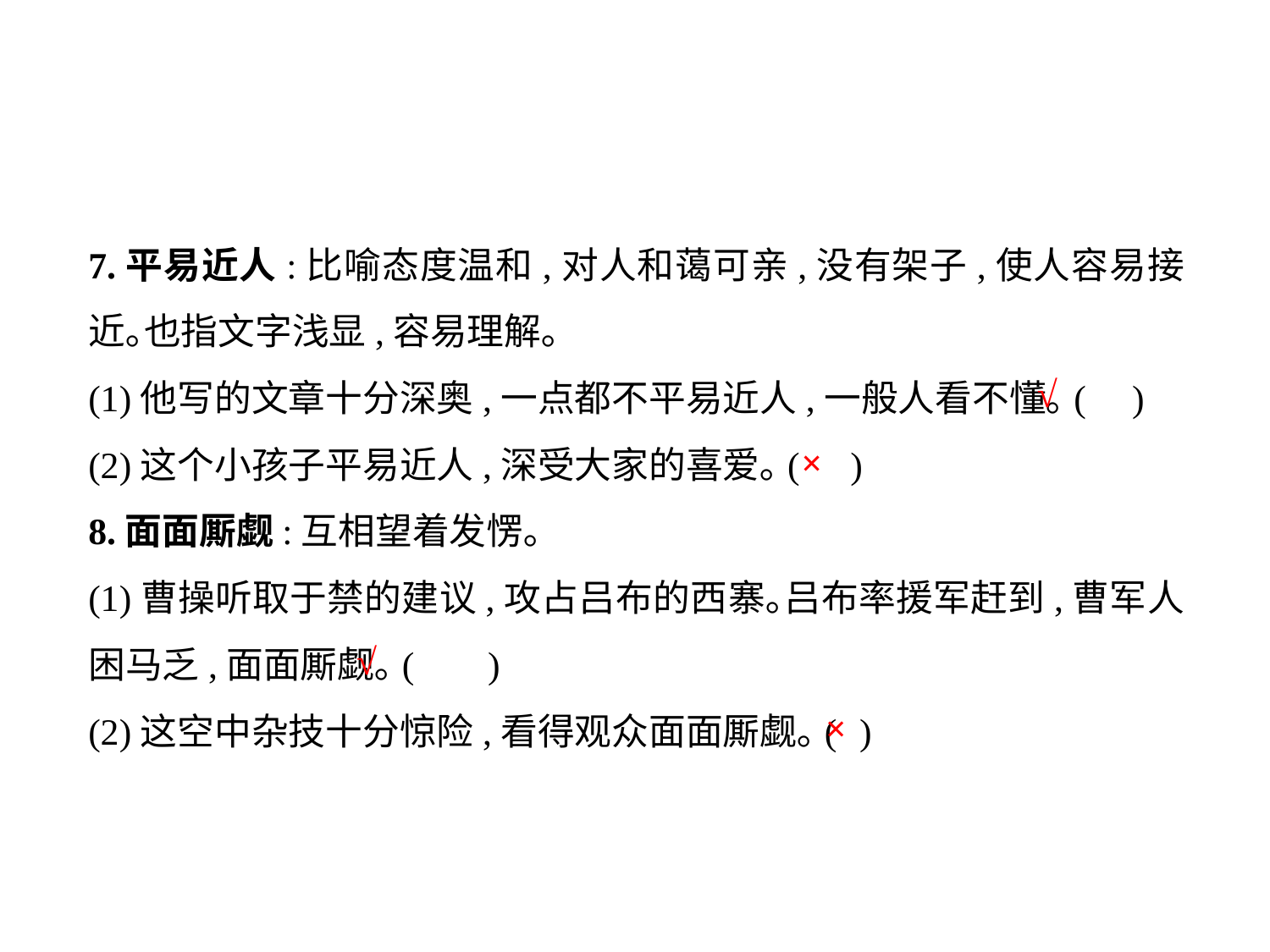

7.平易近人:比喻态度温和,对人和蔼可亲,没有架子,使人容易接近｡也指文字浅显,容易理解｡
(1)他写的文章十分深奥,一点都不平易近人,一般人看不懂｡(	   )
(2)这个小孩子平易近人,深受大家的喜爱｡(	)
8.面面厮觑:互相望着发愣｡
(1)曹操听取于禁的建议,攻占吕布的西寨｡吕布率援军赶到,曹军人困马乏,面面厮觑｡(	  )
(2)这空中杂技十分惊险,看得观众面面厮觑｡(	 )
√
×
√
×